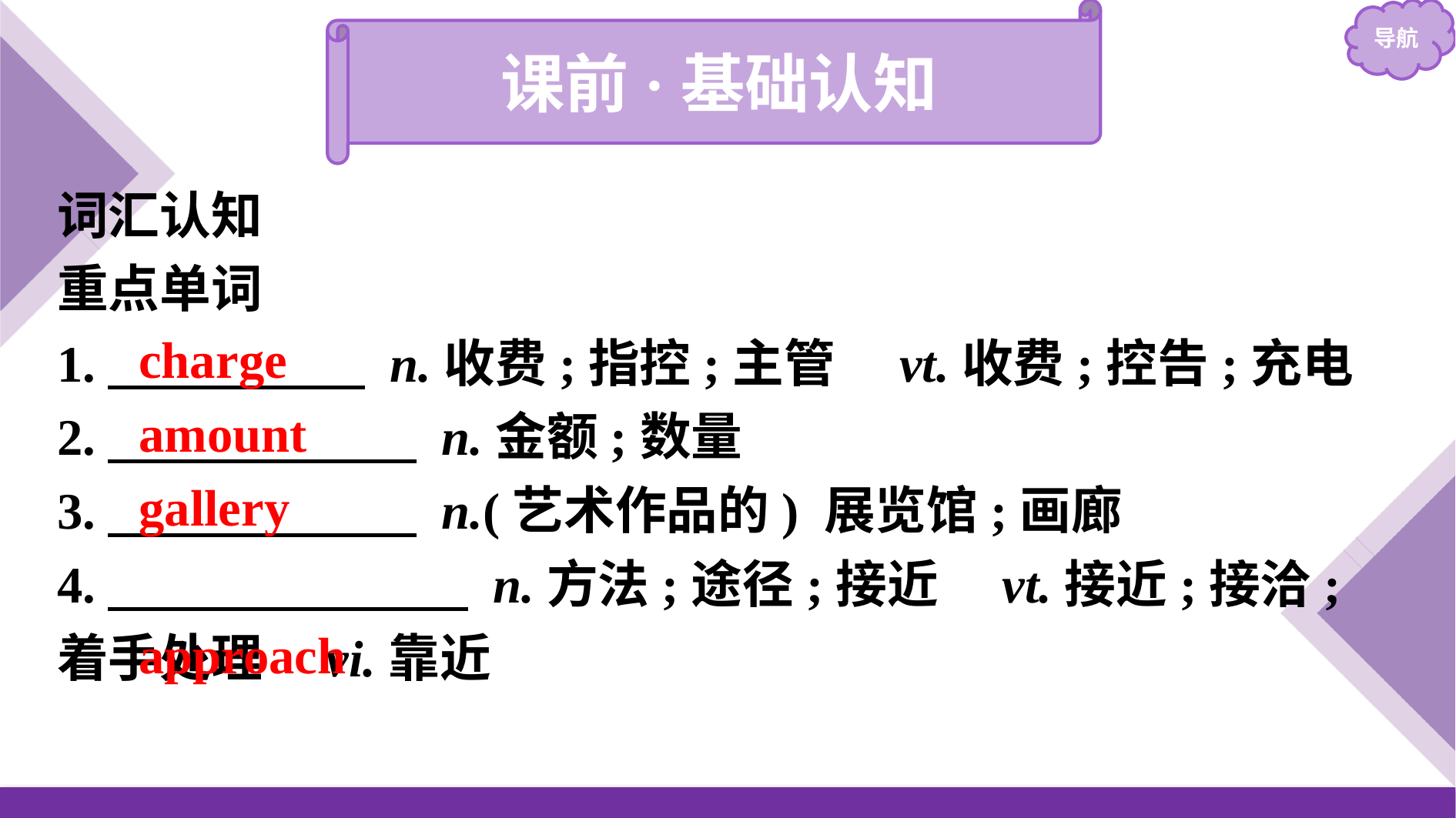

课前·基础认知
词汇认知
重点单词
1.　　　　　 n.收费;指控;主管　vt.收费;控告;充电
2.　　　　　　 n.金额;数量
3.　　　　　　 n.(艺术作品的) 展览馆;画廊
4.　　　　　　　 n.方法;途径;接近　vt.接近;接洽;着手处理　vi.靠近
charge
amount
gallery
approach